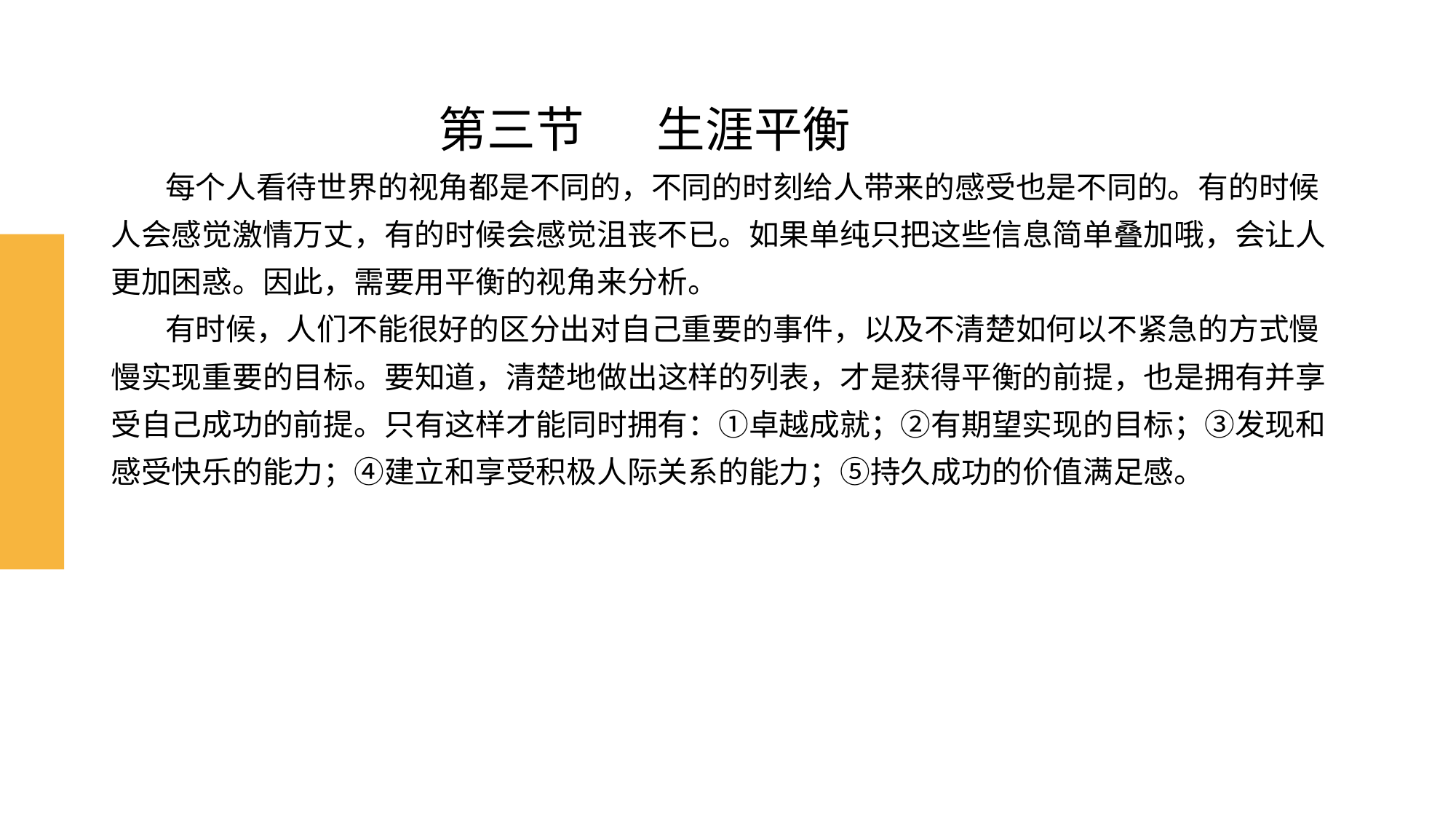

# 第三节 	生涯平衡
       每个人看待世界的视角都是不同的，不同的时刻给人带来的感受也是不同的。有的时候人会感觉激情万丈，有的时候会感觉沮丧不已。如果单纯只把这些信息简单叠加哦，会让人更加困惑。因此，需要用平衡的视角来分析。
       有时候，人们不能很好的区分出对自己重要的事件，以及不清楚如何以不紧急的方式慢慢实现重要的目标。要知道，清楚地做出这样的列表，才是获得平衡的前提，也是拥有并享受自己成功的前提。只有这样才能同时拥有：①卓越成就；②有期望实现的目标；③发现和感受快乐的能力；④建立和享受积极人际关系的能力；⑤持久成功的价值满足感。